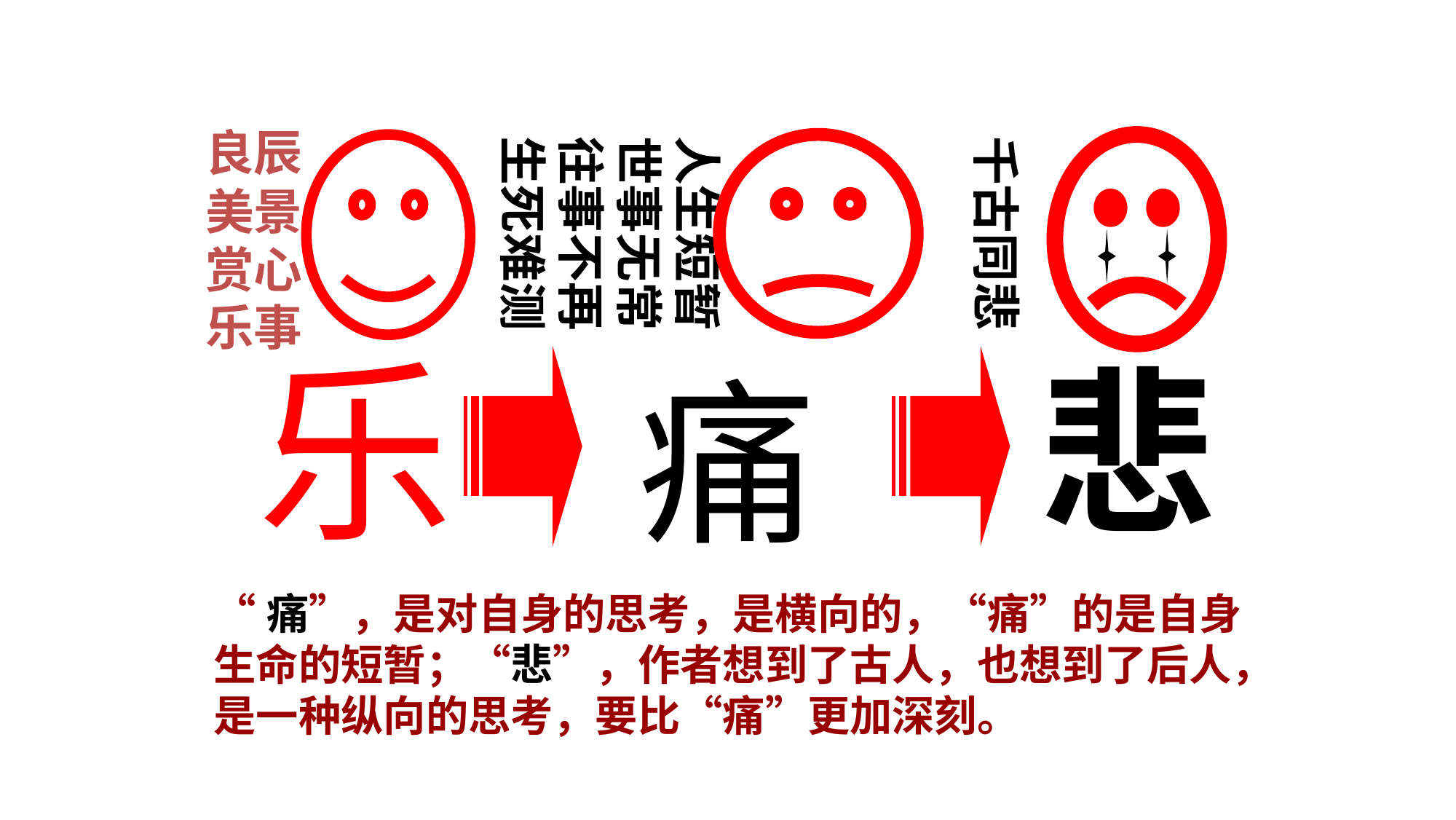

良辰
美景
赏心
乐事
人生短暂世事无常往事不再生死难测
千古同悲

乐
悲

痛

“痛”，是对自身的思考，是横向的，“痛”的是自身生命的短暂；“悲”，作者想到了古人，也想到了后人，是一种纵向的思考，要比“痛”更加深刻。